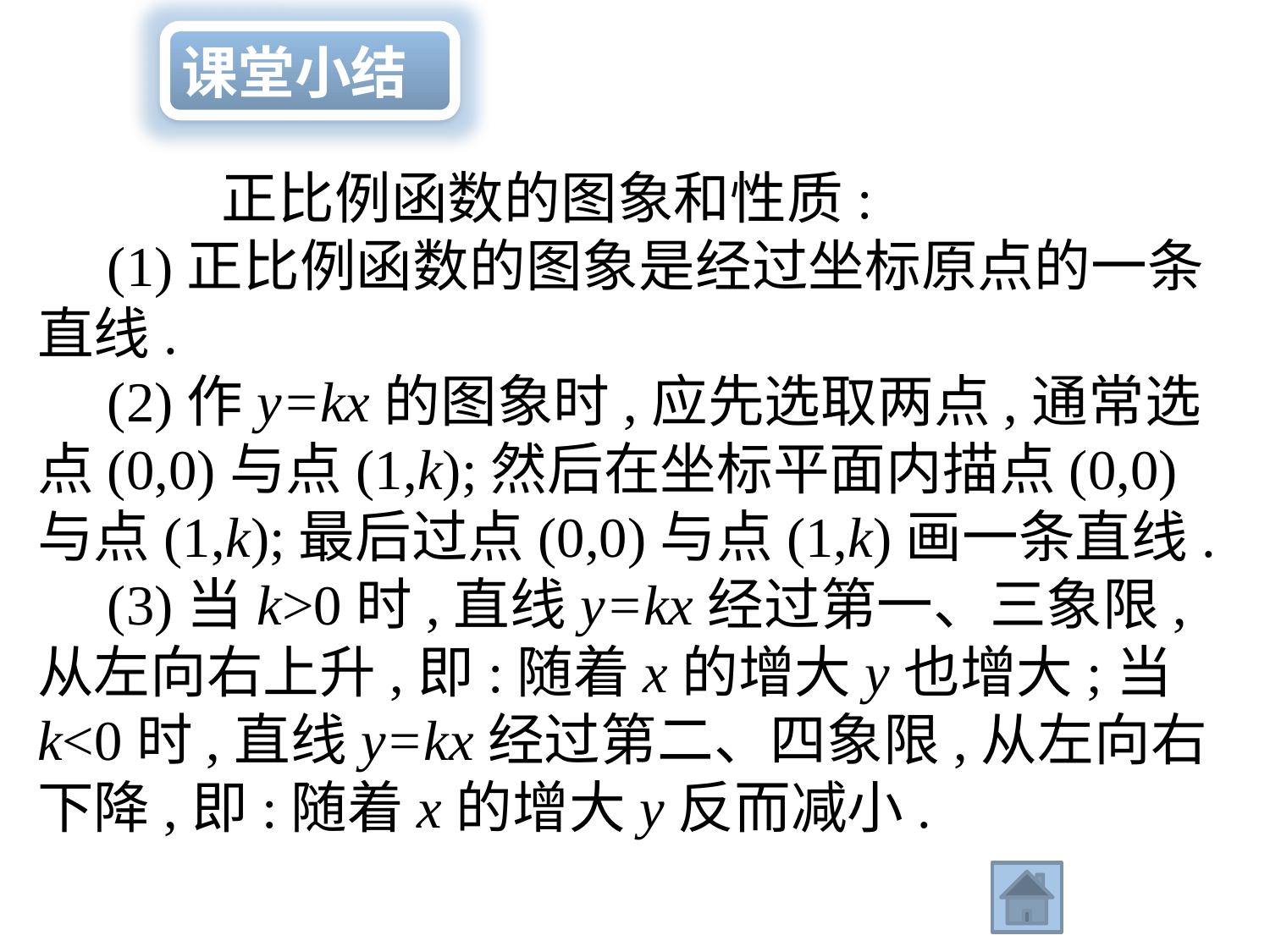

课堂小结
         　正比例函数的图象和性质:
　(1)正比例函数的图象是经过坐标原点的一条直线.
　(2)作y=kx的图象时,应先选取两点,通常选点(0,0)与点(1,k);然后在坐标平面内描点(0,0)与点(1,k);最后过点(0,0)与点(1,k)画一条直线.
　(3)当k>0时,直线y=kx经过第一、三象限,从左向右上升,即:随着x的增大y也增大;当k<0时,直线y=kx经过第二、四象限,从左向右下降,即:随着x的增大y反而减小.